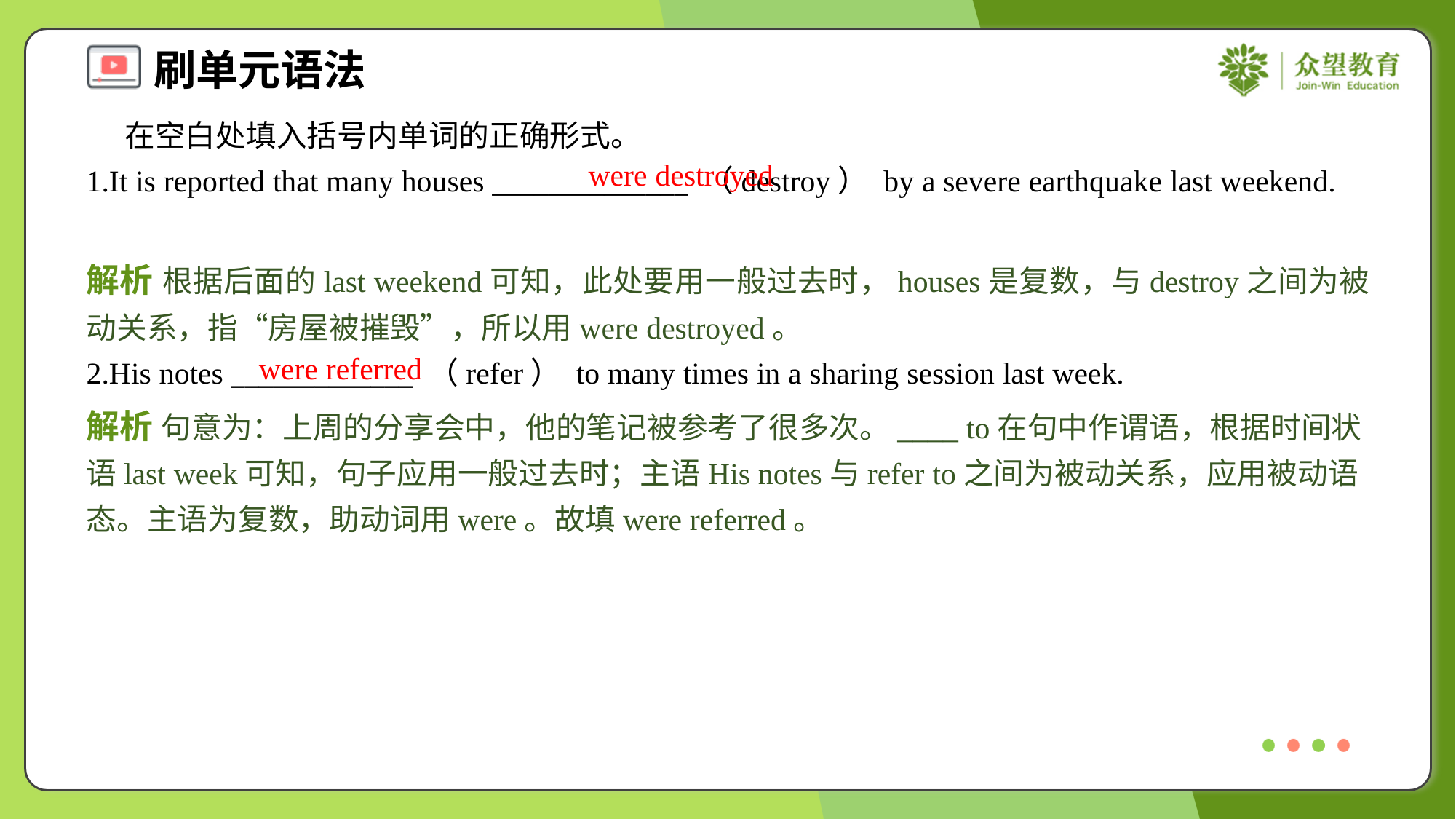

在空白处填入括号内单词的正确形式。
1.It is reported that many houses ______________ （destroy） by a severe earthquake last weekend.
were destroyed
解析 根据后面的last weekend可知，此处要用一般过去时，houses是复数，与destroy之间为被动关系，指“房屋被摧毁”，所以用were destroyed。
were referred
2.His notes _____________ （refer） to many times in a sharing session last week.
解析 句意为：上周的分享会中，他的笔记被参考了很多次。____ to在句中作谓语，根据时间状语last week可知，句子应用一般过去时；主语His notes与refer to之间为被动关系，应用被动语态。主语为复数，助动词用were。故填were referred。